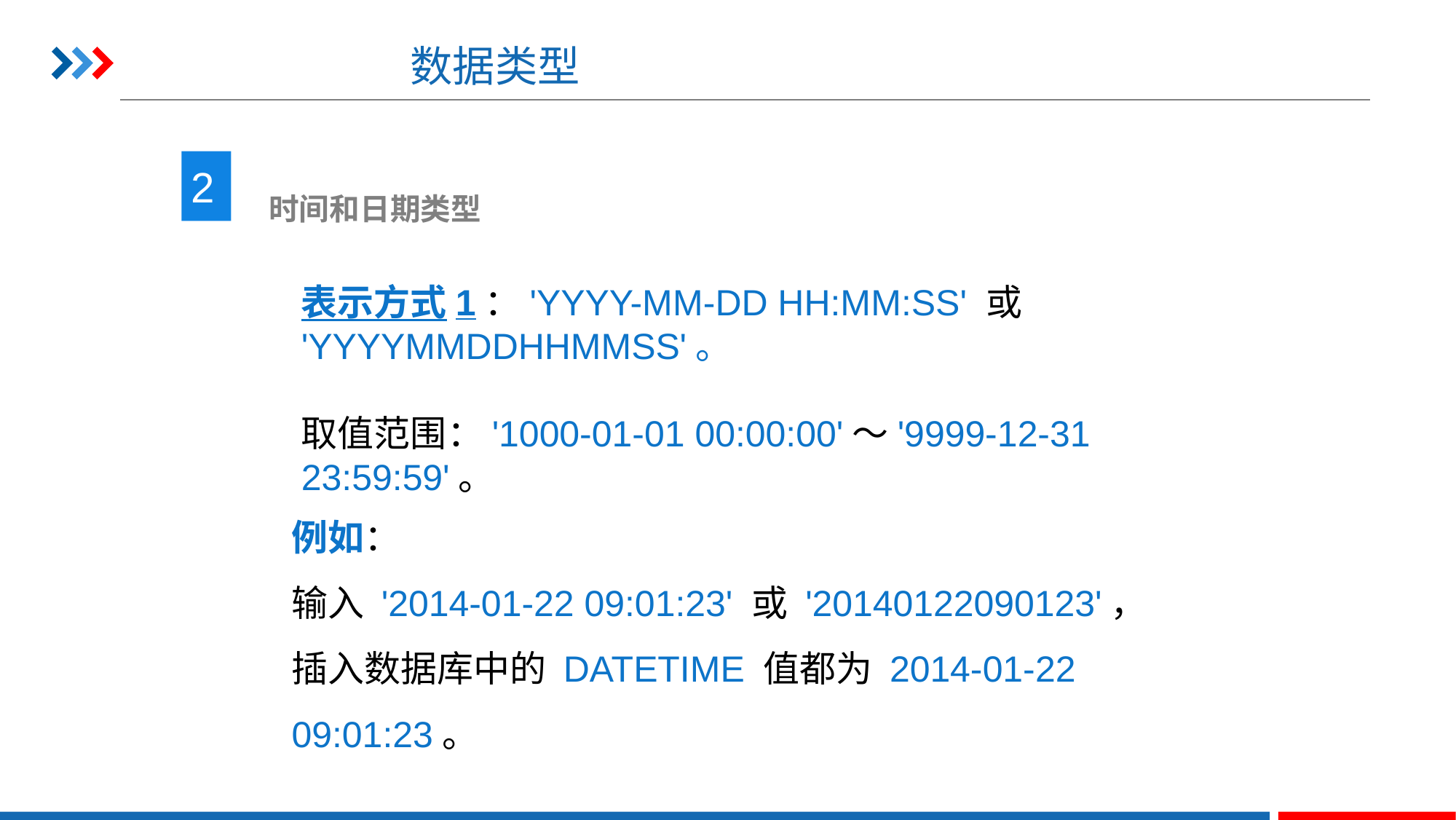

# 数据类型

2
  时间和日期类型
表示方式1：'YYYY-MM-DD HH:MM:SS' 或 'YYYYMMDDHHMMSS'。

取值范围：'1000-01-01 00:00:00'～'9999-12-31 23:59:59'。
例如：
输入 '2014-01-22 09:01:23' 或 '20140122090123'，
插入数据库中的 DATETIME 值都为 2014-01-22 09:01:23。